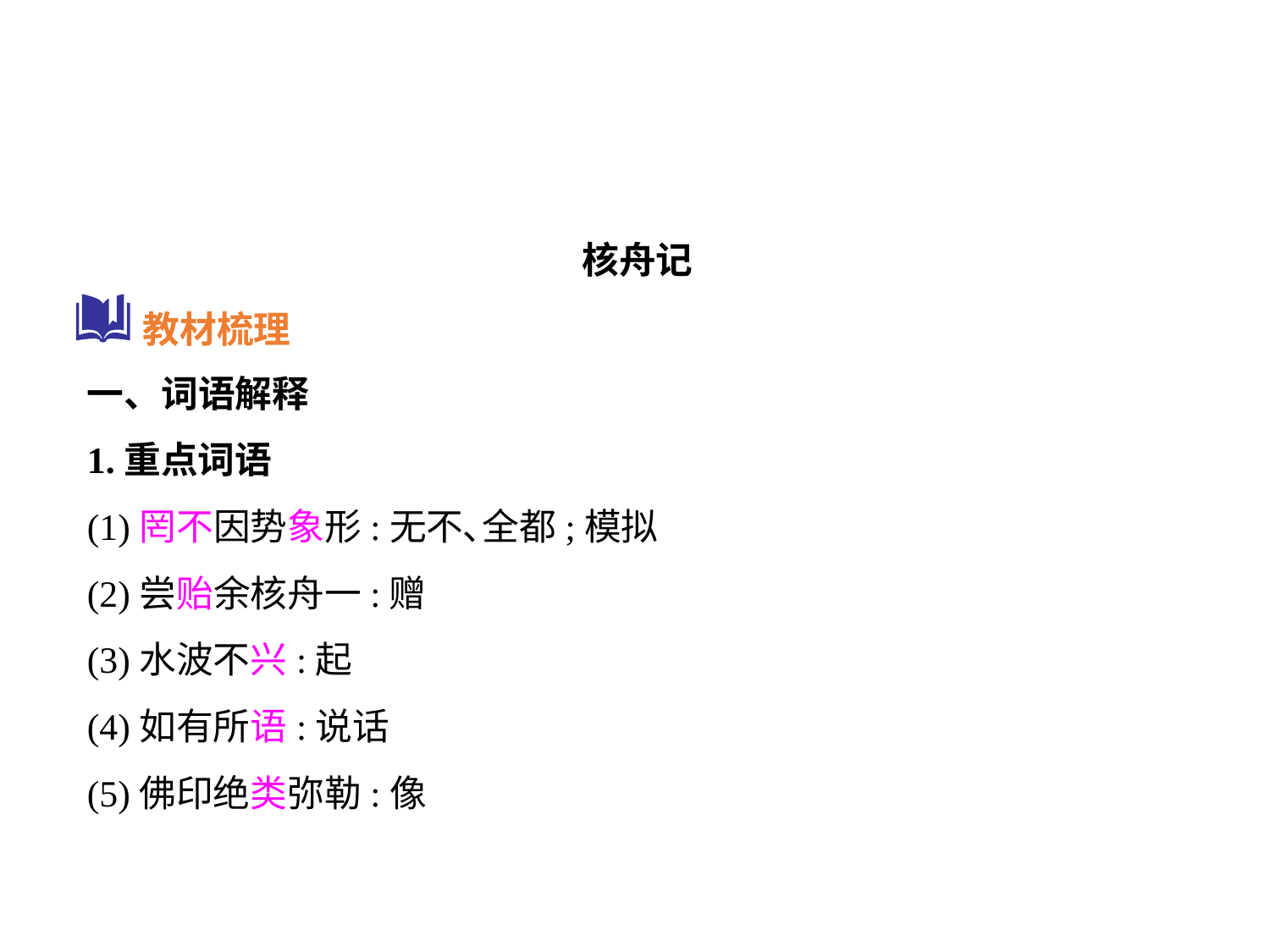

核舟记

一、词语解释
1.重点词语
(1)罔不因势象形:无不､全都;模拟
(2)尝贻余核舟一:赠
(3)水波不兴:起
(4)如有所语:说话
(5)佛印绝类弥勒:像
教材梳理